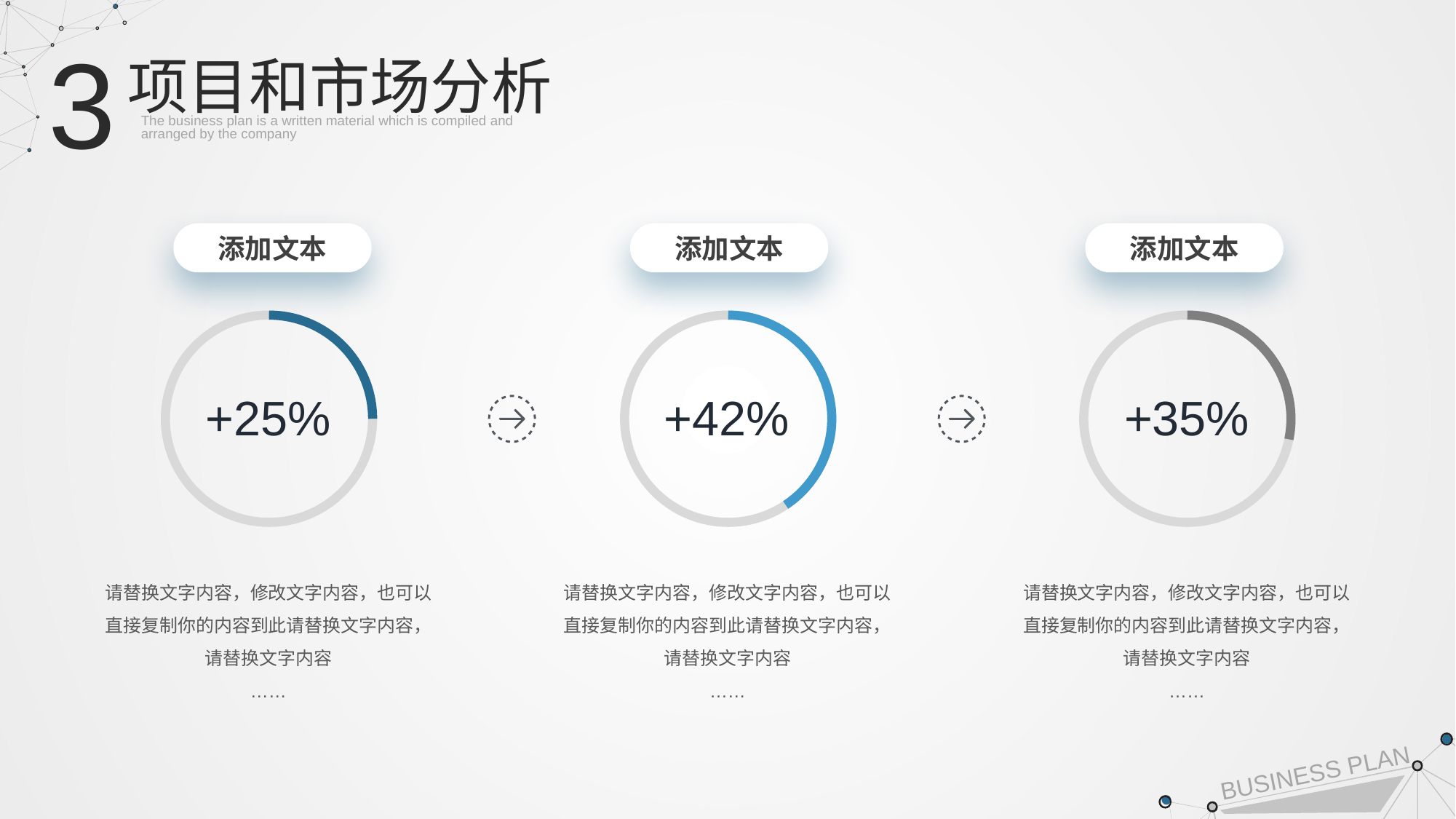

3
项目和市场分析
The business plan is a written material which is compiled and
arranged by the company

添加文本

添加文本

添加文本

+25%
+42%
+35%

请替换文字内容，修改文字内容，也可以直接复制你的内容到此请替换文字内容，请替换文字内容
……
请替换文字内容，修改文字内容，也可以直接复制你的内容到此请替换文字内容，请替换文字内容
……
请替换文字内容，修改文字内容，也可以直接复制你的内容到此请替换文字内容，请替换文字内容
……